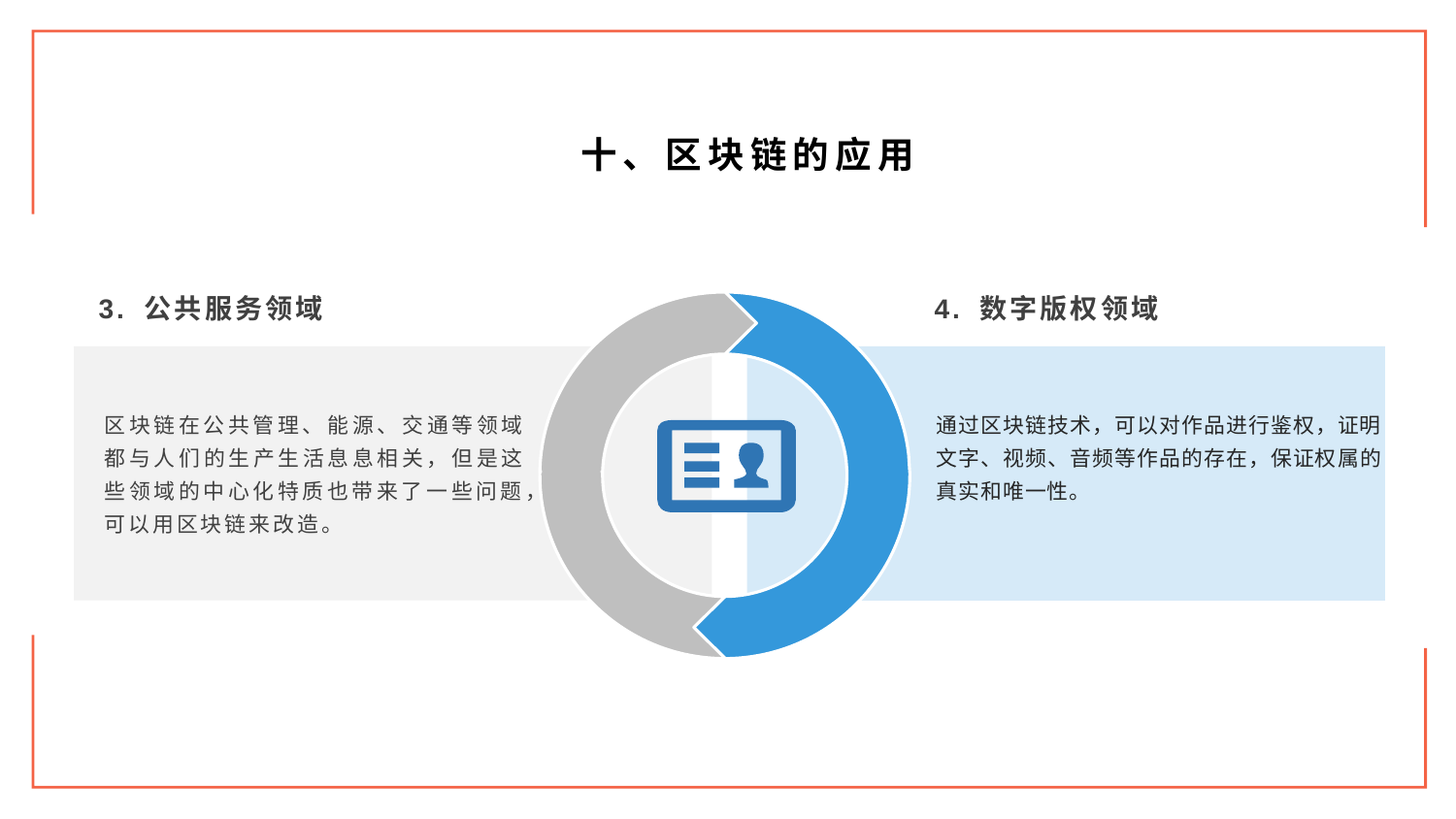

十、区块链的应用
3. 公共服务领域
4. 数字版权领域

通过区块链技术，可以对作品进行鉴权，证明文字、视频、音频等作品的存在，保证权属的真实和唯一性。
区块链在公共管理、能源、交通等领域都与人们的生产生活息息相关，但是这些领域的中心化特质也带来了一些问题，可以用区块链来改造。